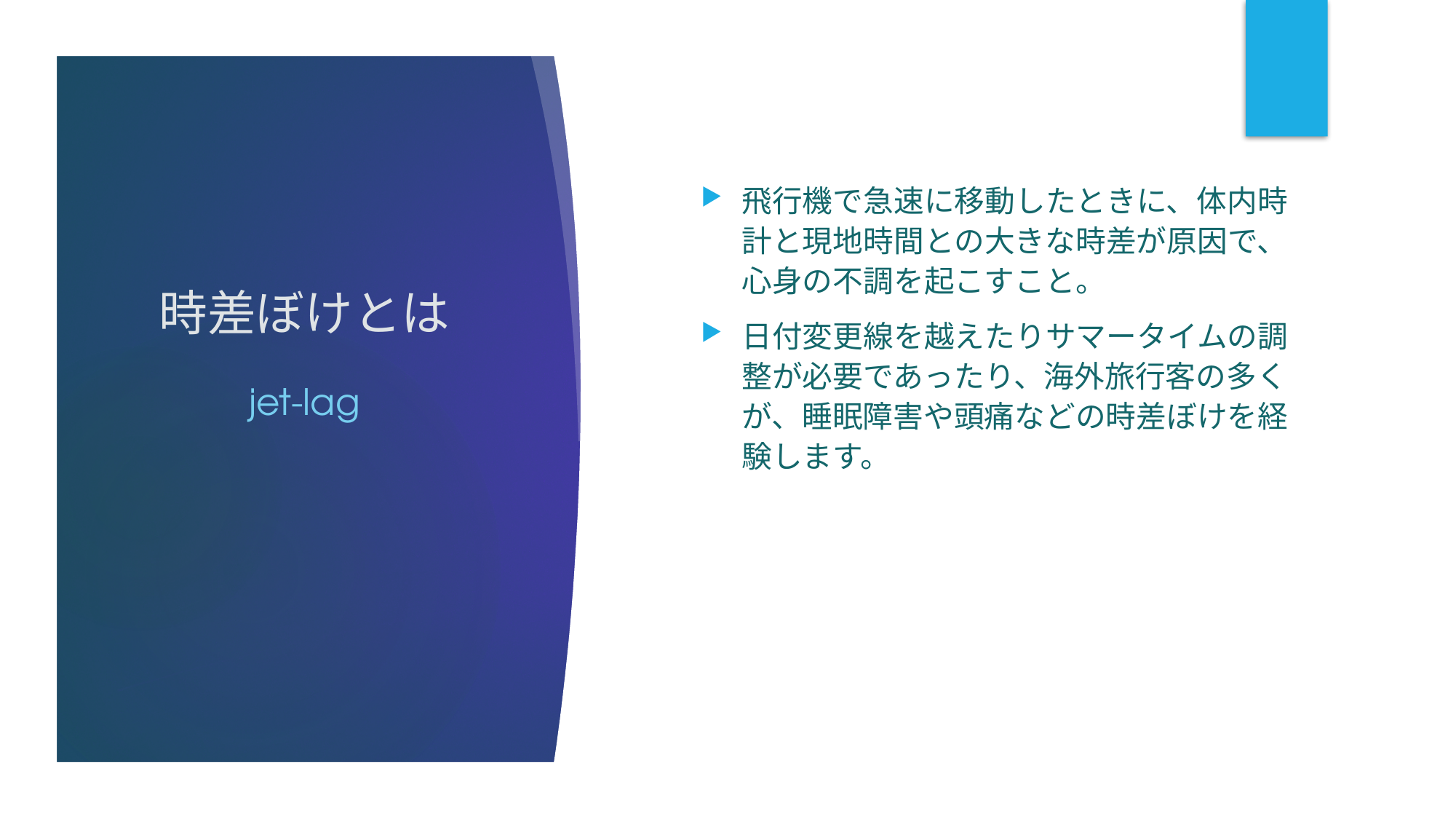

# 時差ぼけとは
飛行機で急速に移動したときに、体内時計と現地時間との大きな時差が原因で、心身の不調を起こすこと。
日付変更線を越えたりサマータイムの調整が必要であったり、海外旅行客の多くが、睡眠障害や頭痛などの時差ぼけを経験します。
jet-lag